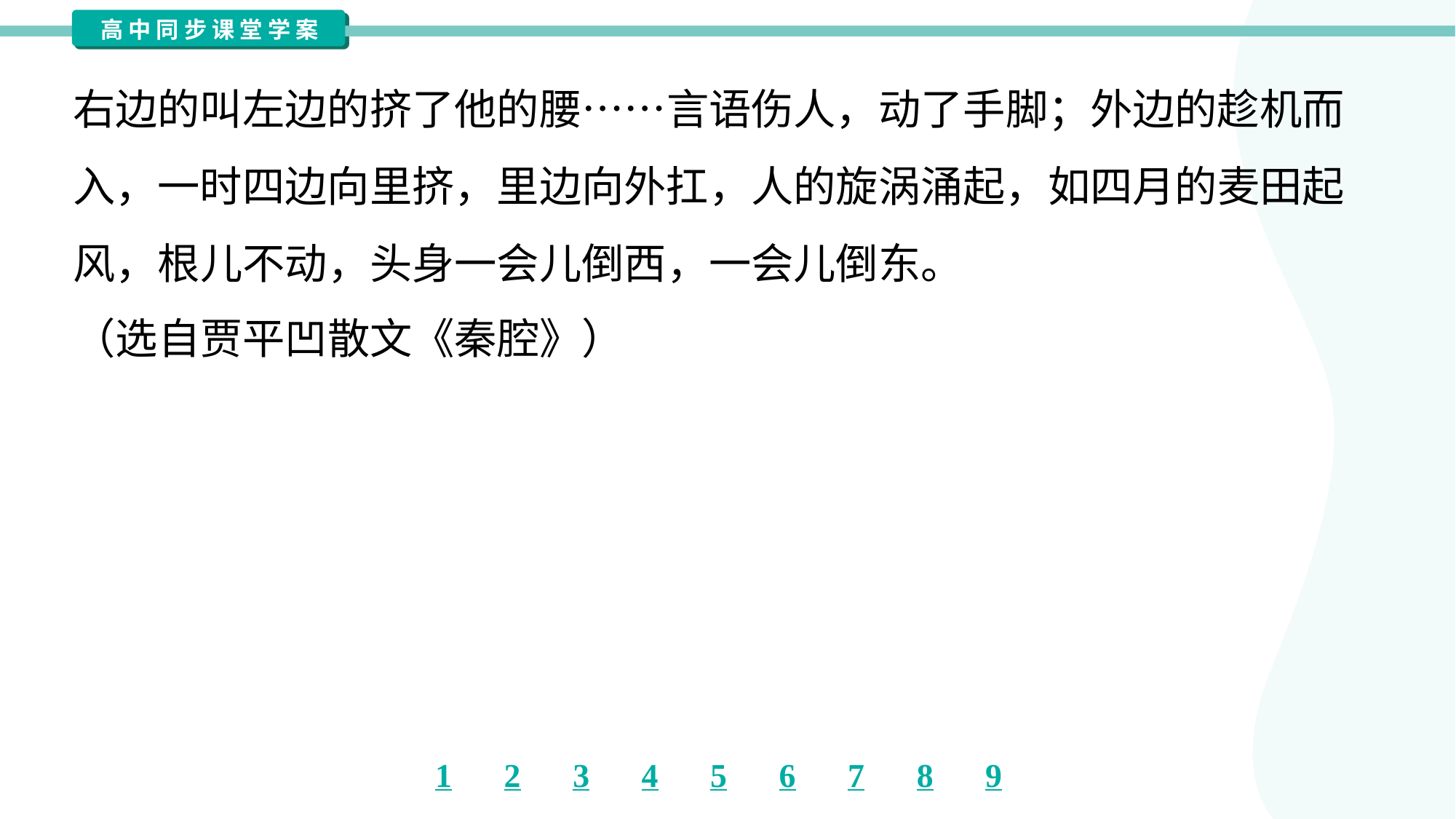

右边的叫左边的挤了他的腰……言语伤人，动了手脚；外边的趁机而
入，一时四边向里挤，里边向外扛，人的旋涡涌起，如四月的麦田起
风，根儿不动，头身一会儿倒西，一会儿倒东。
（选自贾平凹散文《秦腔》）#1.2.2